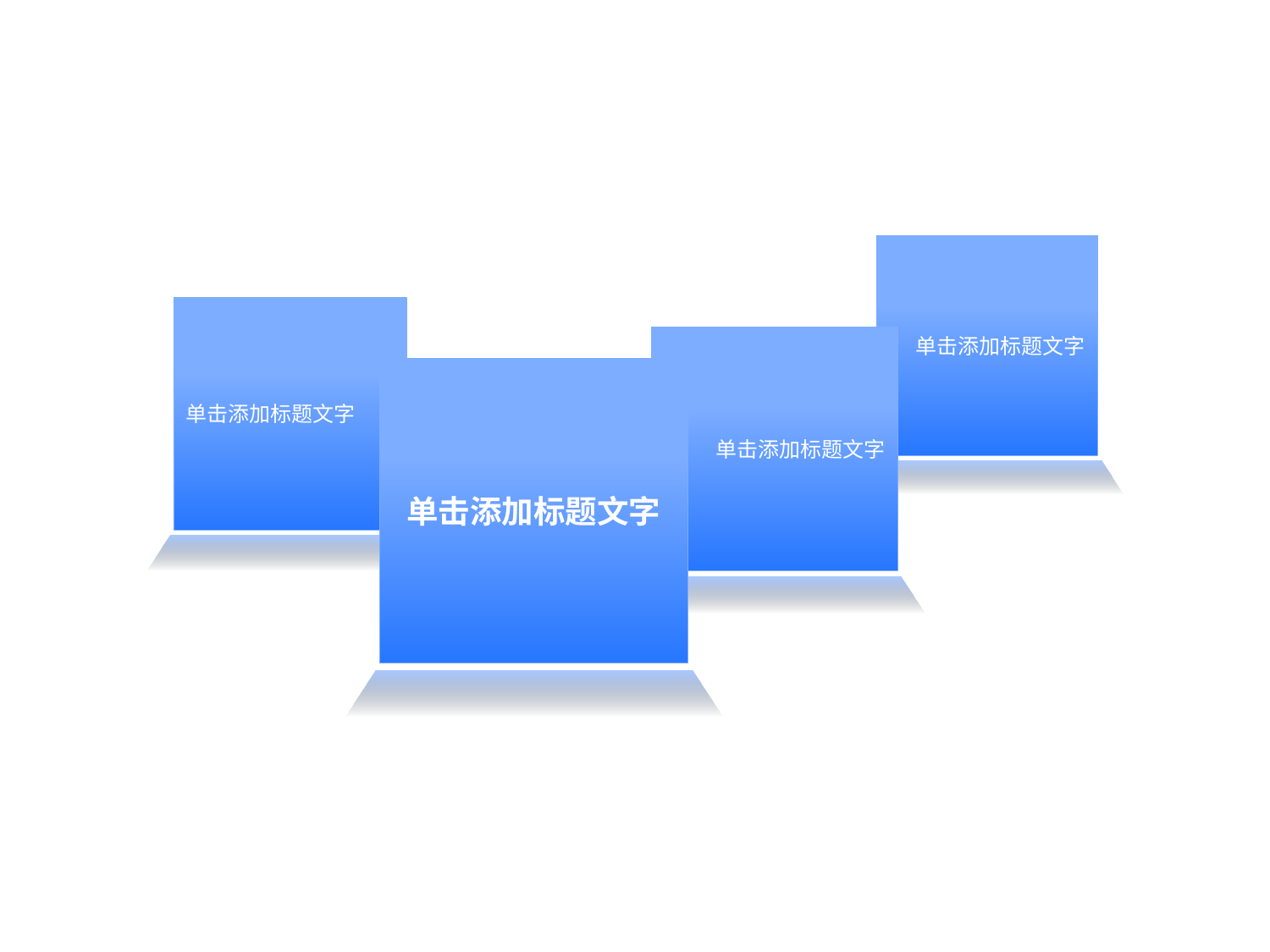

单击添加标题文字
单击添加标题文字
单击添加标题文字
单击添加标题文字